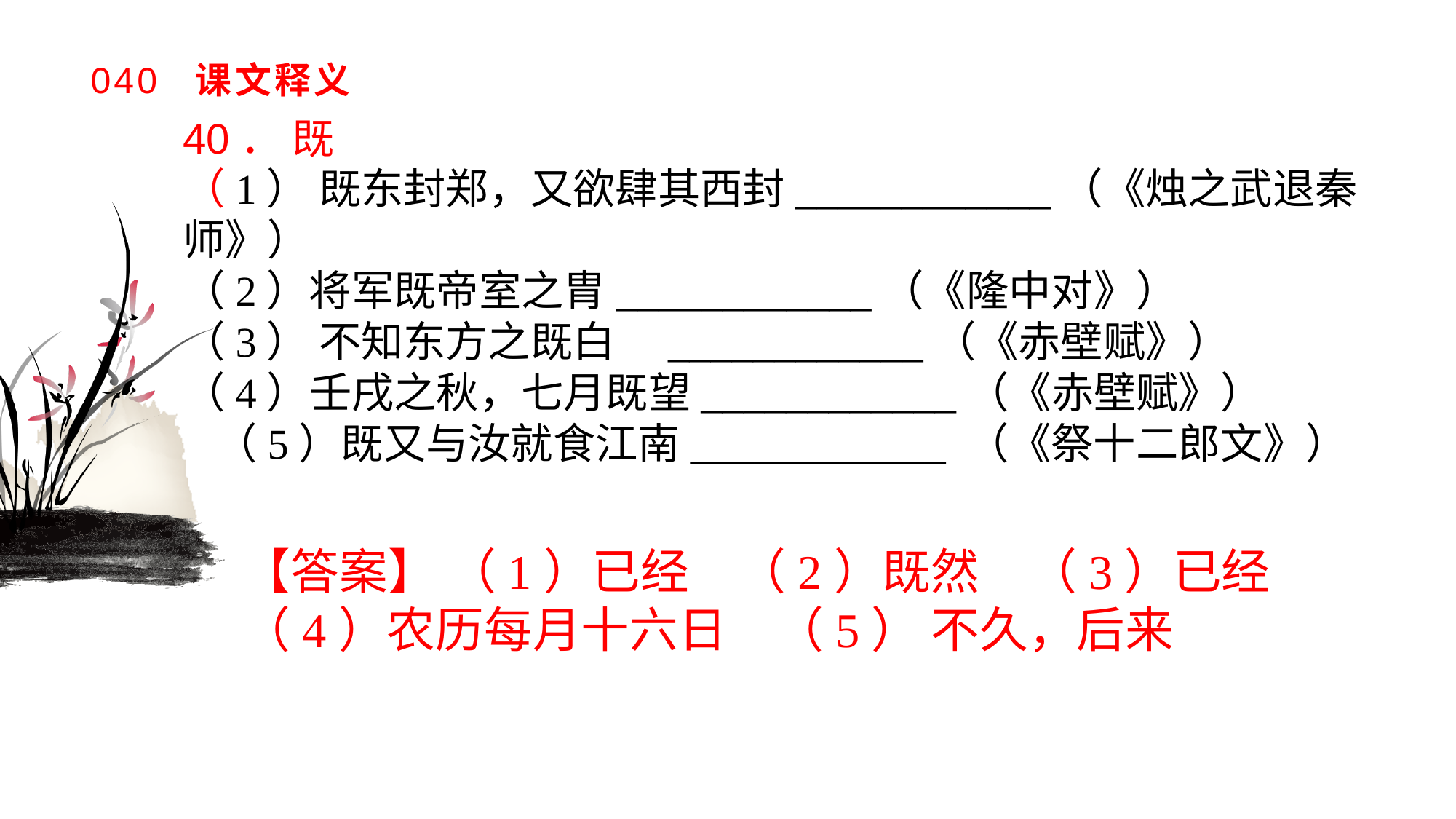

# 040  课文释义
40． 既（1） 既东封郑，又欲肆其西封____________（《烛之武退秦师》）（2）将军既帝室之胄____________（《隆中对》）（3） 不知东方之既白　____________（《赤壁赋》）（4）壬戌之秋，七月既望____________（《赤壁赋》）（5）既又与汝就食江南____________ （《祭十二郎文》）
【答案】 （1）已经　（2）既然　（3）已经　（4）农历每月十六日　（5） 不久，后来